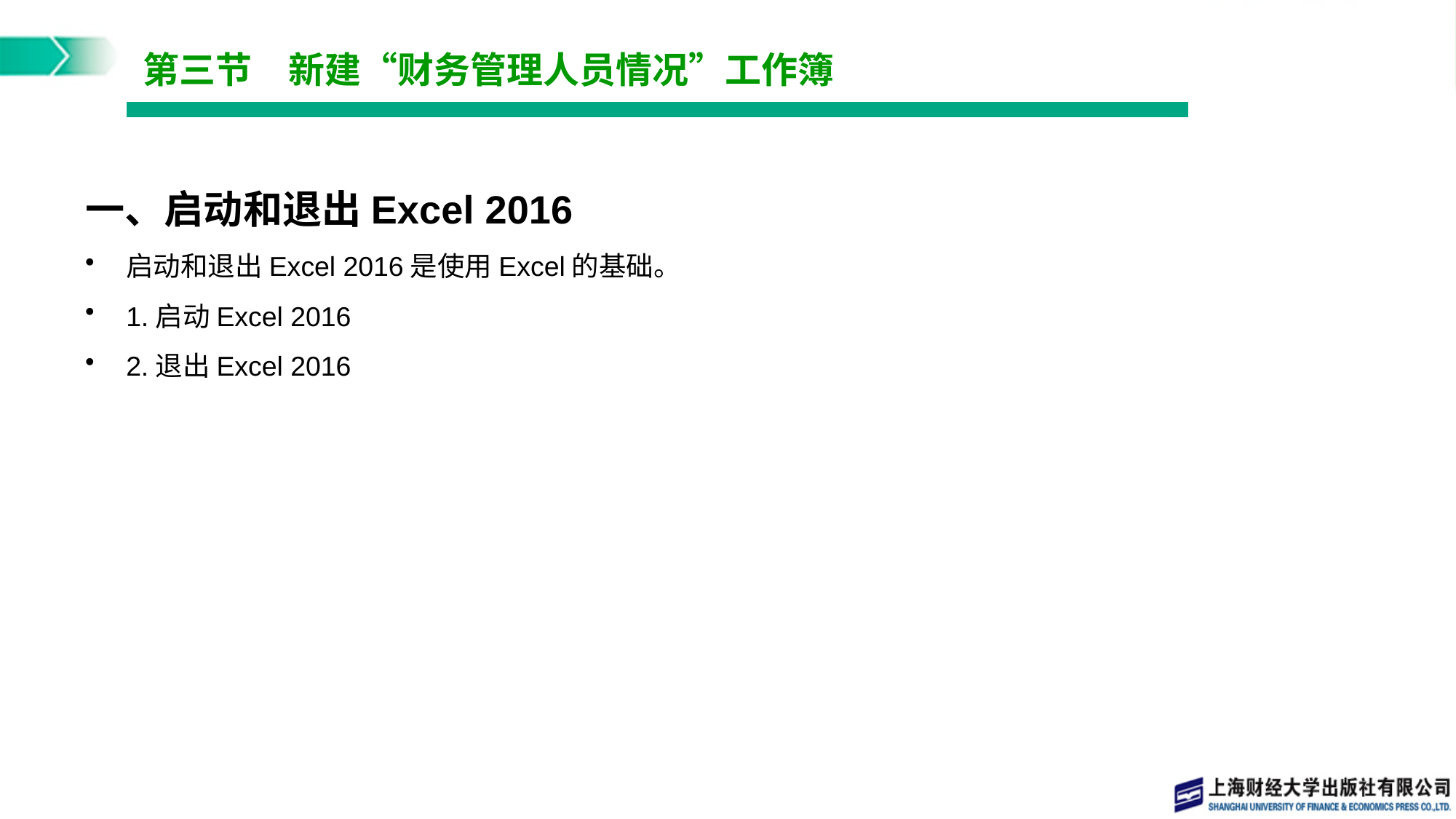

# 第三节　新建“财务管理人员情况”工作簿
一、启动和退出Excel 2016
启动和退出Excel 2016是使用Excel的基础。
1.启动Excel 2016
2.退出Excel 2016